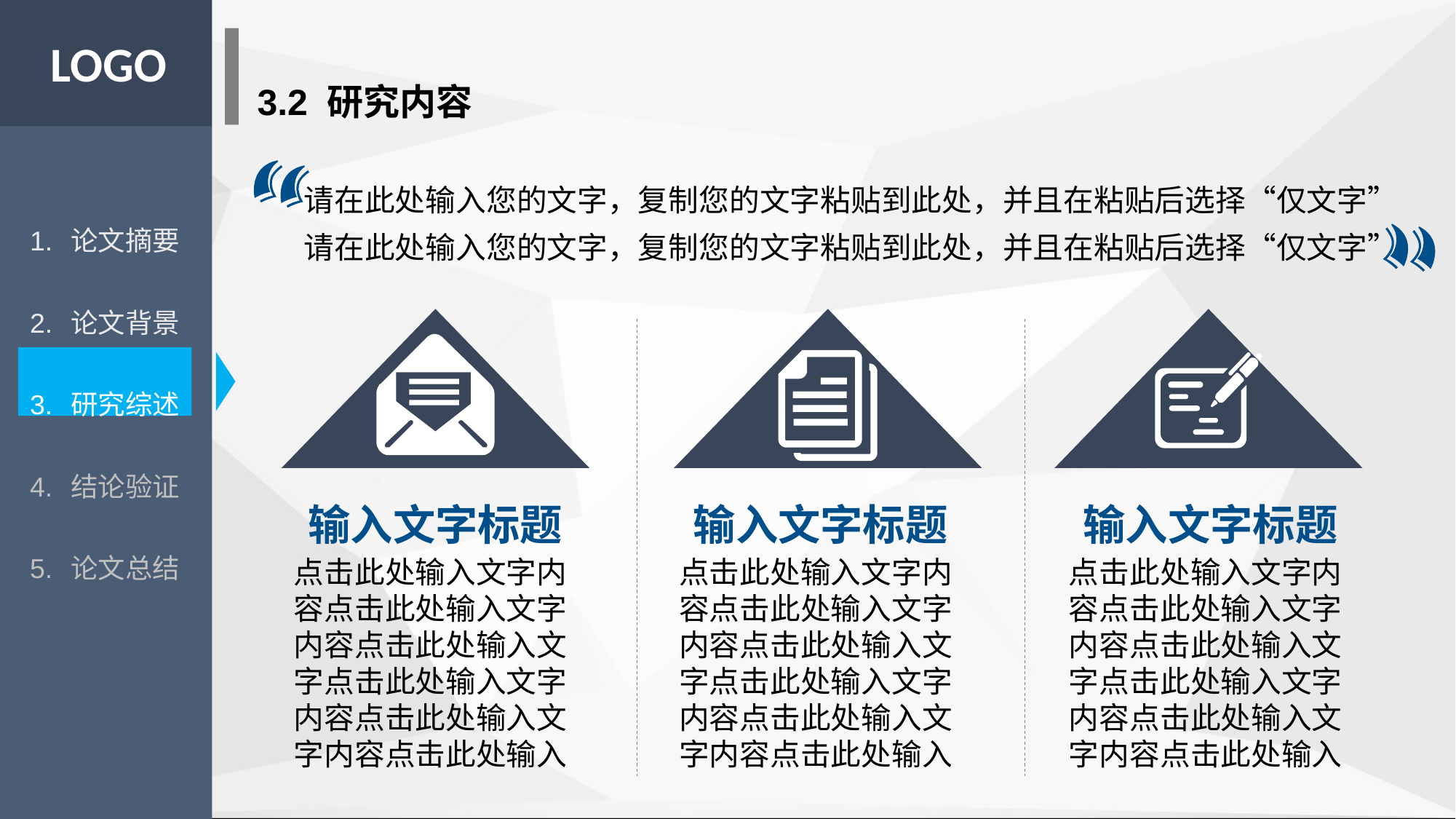

LOGO

3.2 研究内容
请在此处输入您的文字，复制您的文字粘贴到此处，并且在粘贴后选择“仅文字”
请在此处输入您的文字，复制您的文字粘贴到此处，并且在粘贴后选择“仅文字”

论文摘要
论文背景
研究综述
结论验证
论文总结

输入文字标题
输入文字标题
输入文字标题
点击此处输入文字内容点击此处输入文字内容点击此处输入文字点击此处输入文字内容点击此处输入文字内容点击此处输入
点击此处输入文字内容点击此处输入文字内容点击此处输入文字点击此处输入文字内容点击此处输入文字内容点击此处输入
点击此处输入文字内容点击此处输入文字内容点击此处输入文字点击此处输入文字内容点击此处输入文字内容点击此处输入